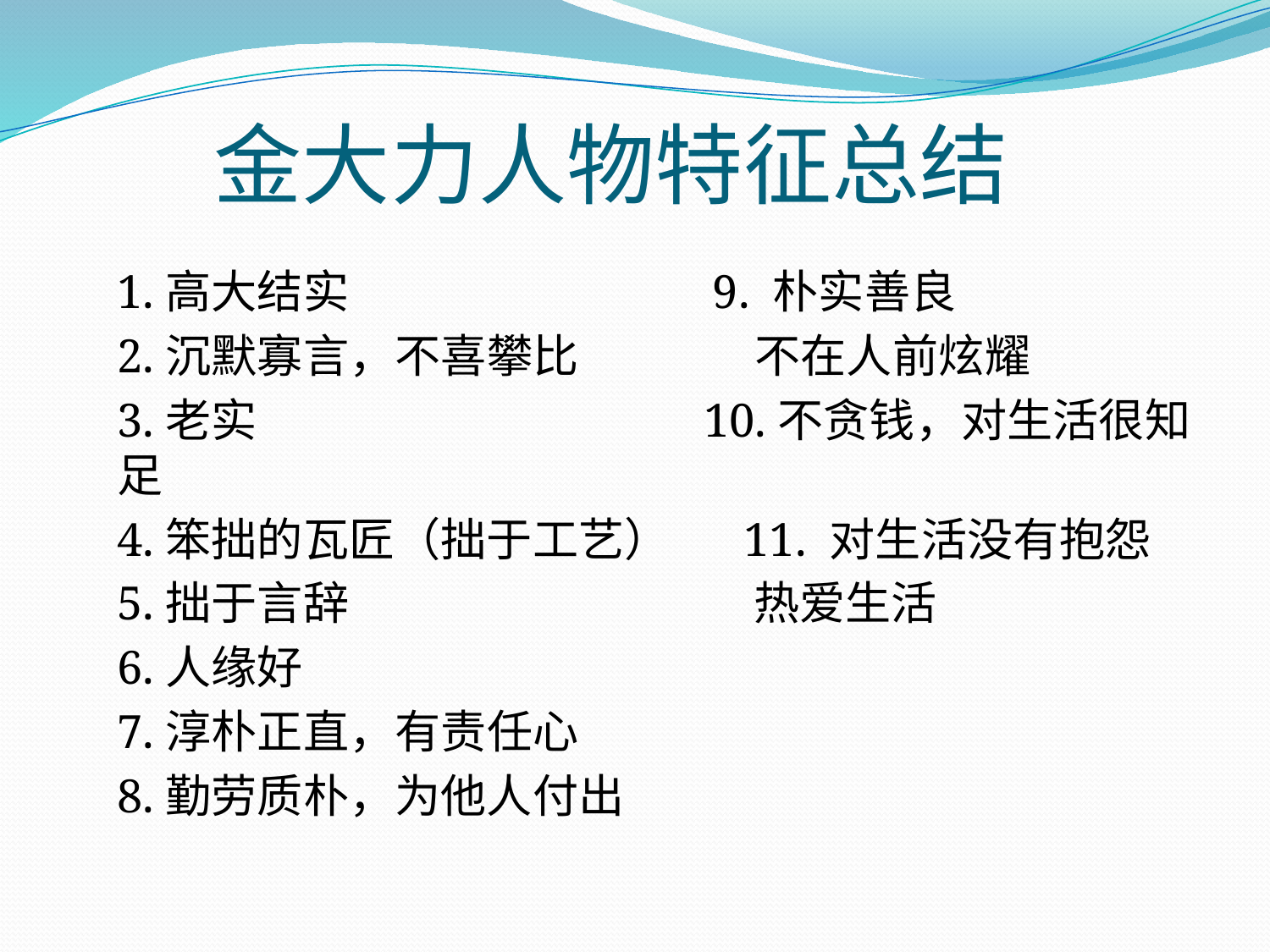

# 金大力人物特征总结
1.高大结实                                  9. 朴实善良
2.沉默寡言，不喜攀比                 不在人前炫耀
3.老实                                          10.不贪钱，对生活很知足
4.笨拙的瓦匠（拙于工艺）      11. 对生活没有抱怨
5.拙于言辞                                       热爱生活
6.人缘好
7.淳朴正直，有责任心
8.勤劳质朴，为他人付出